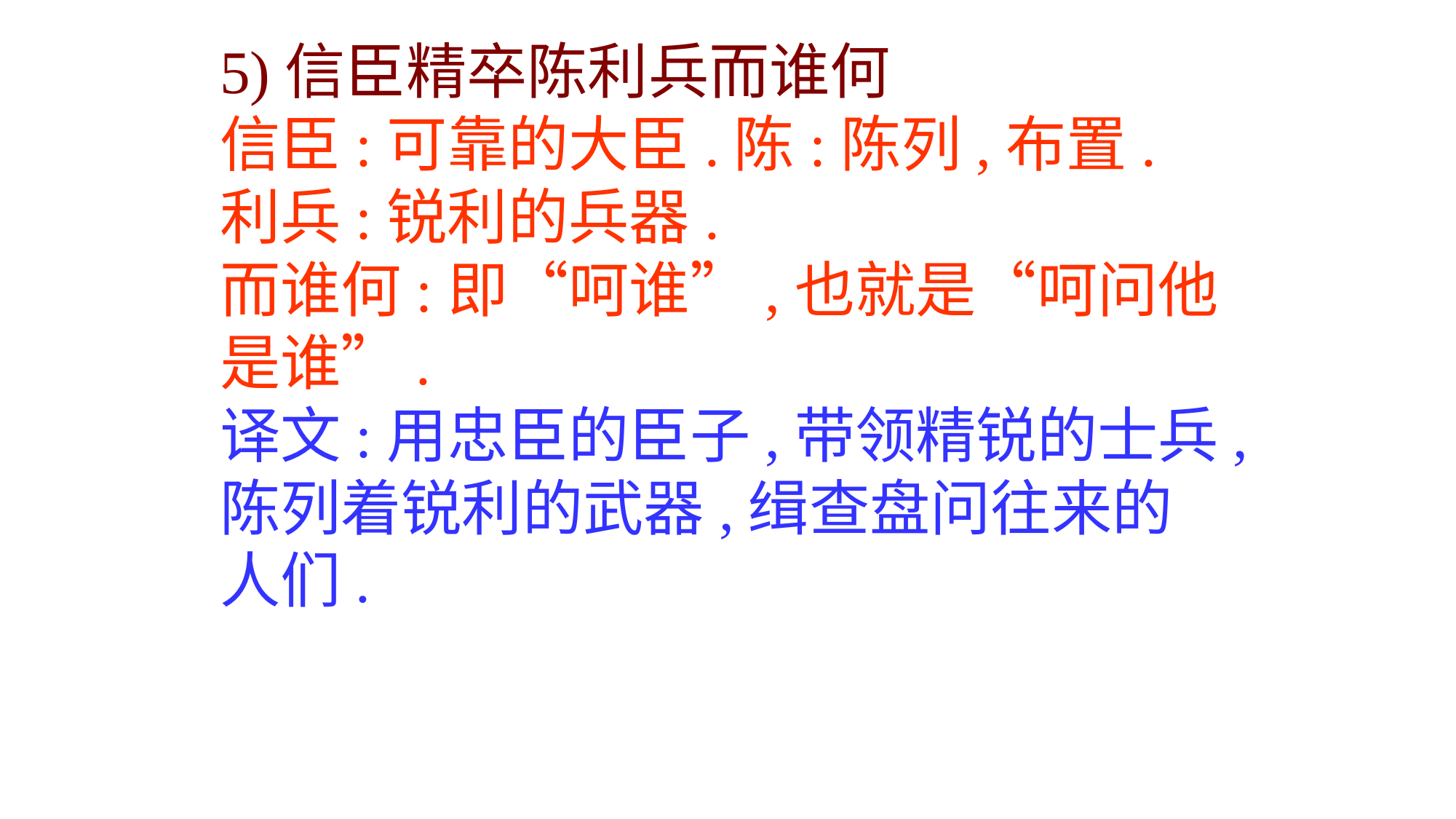

5)信臣精卒陈利兵而谁何
信臣:可靠的大臣.陈:陈列,布置.  利兵:锐利的兵器.
而谁何:即“呵谁”,也就是“呵问他是谁”.
译文:用忠臣的臣子,带领精锐的士兵,陈列着锐利的武器,缉查盘问往来的人们.